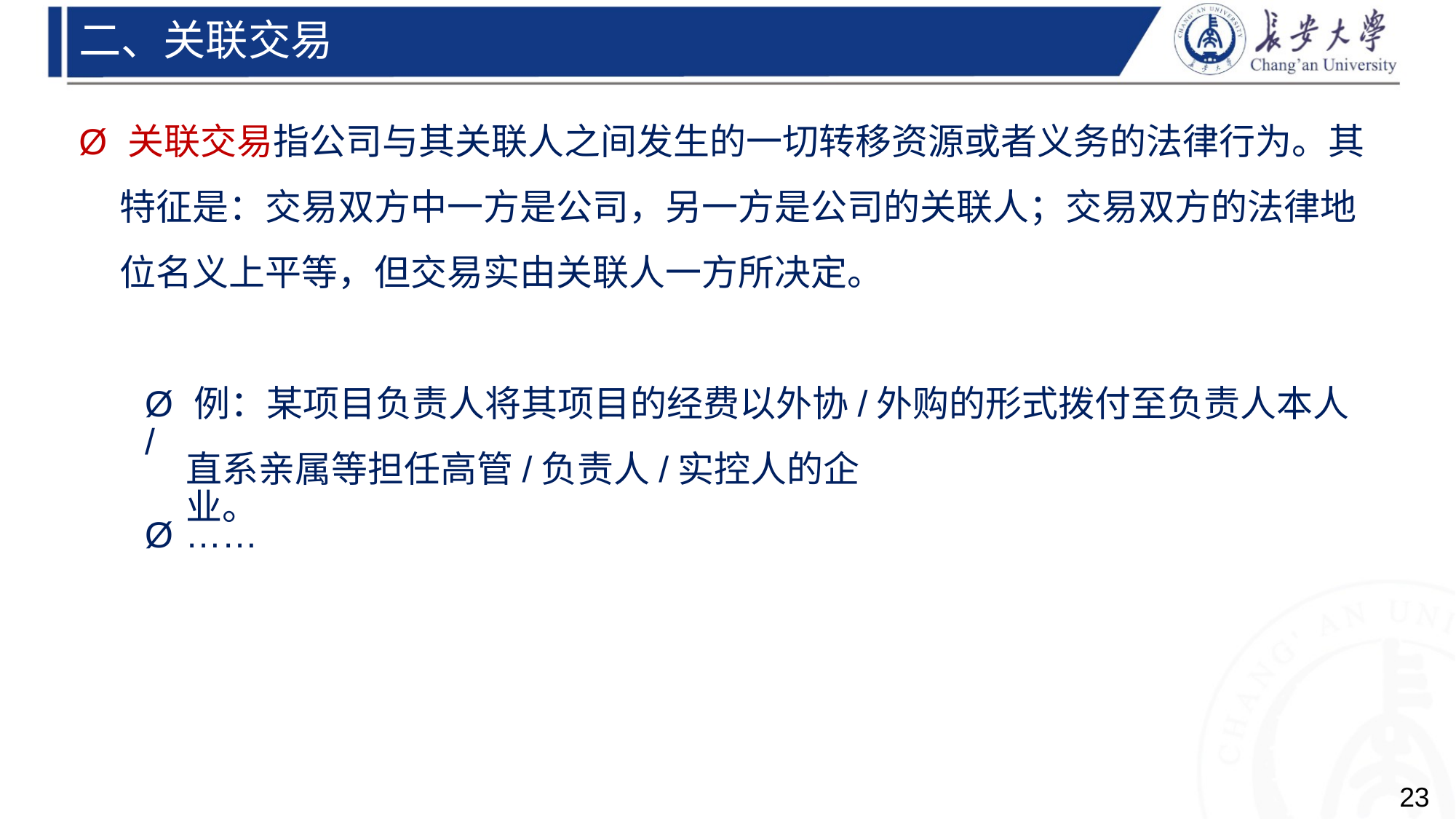

二、关联交易
Ø 关联交易指公司与其关联人之间发生的一切转移资源或者义务的法律行为。其
特征是：交易双方中一方是公司，另一方是公司的关联人；交易双方的法律地
位名义上平等，但交易实由关联人一方所决定。
Ø 例：某项目负责人将其项目的经费以外协/外购的形式拨付至负责人本人/
直系亲属等担任高管/负责人/实控人的企业。
Ø ……
23